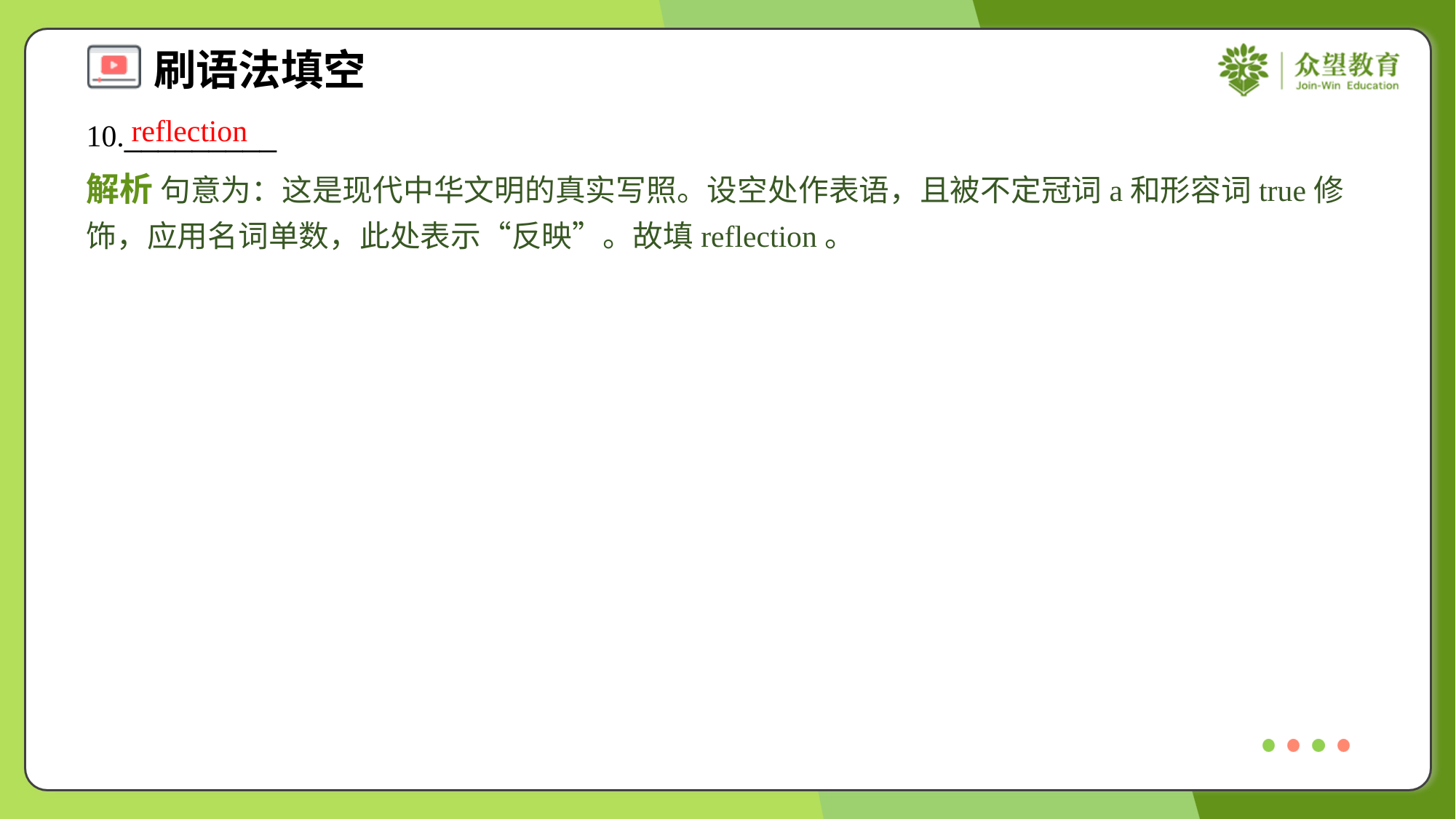

reflection
10._________
解析 句意为：这是现代中华文明的真实写照。设空处作表语，且被不定冠词a和形容词true修饰，应用名词单数，此处表示“反映”。故填reflection。